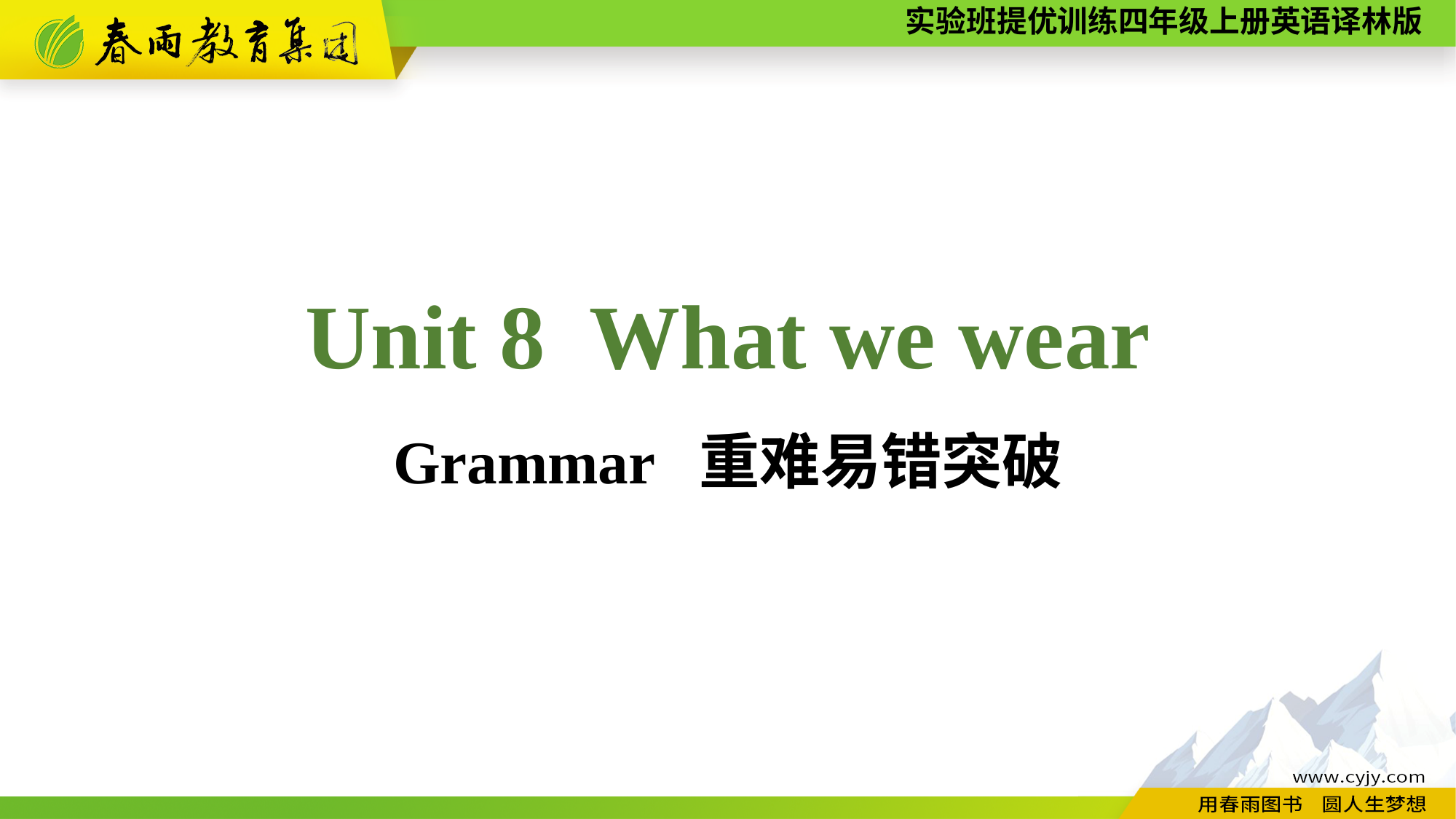

Unit 8  What we wear
Grammar  重难易错突破